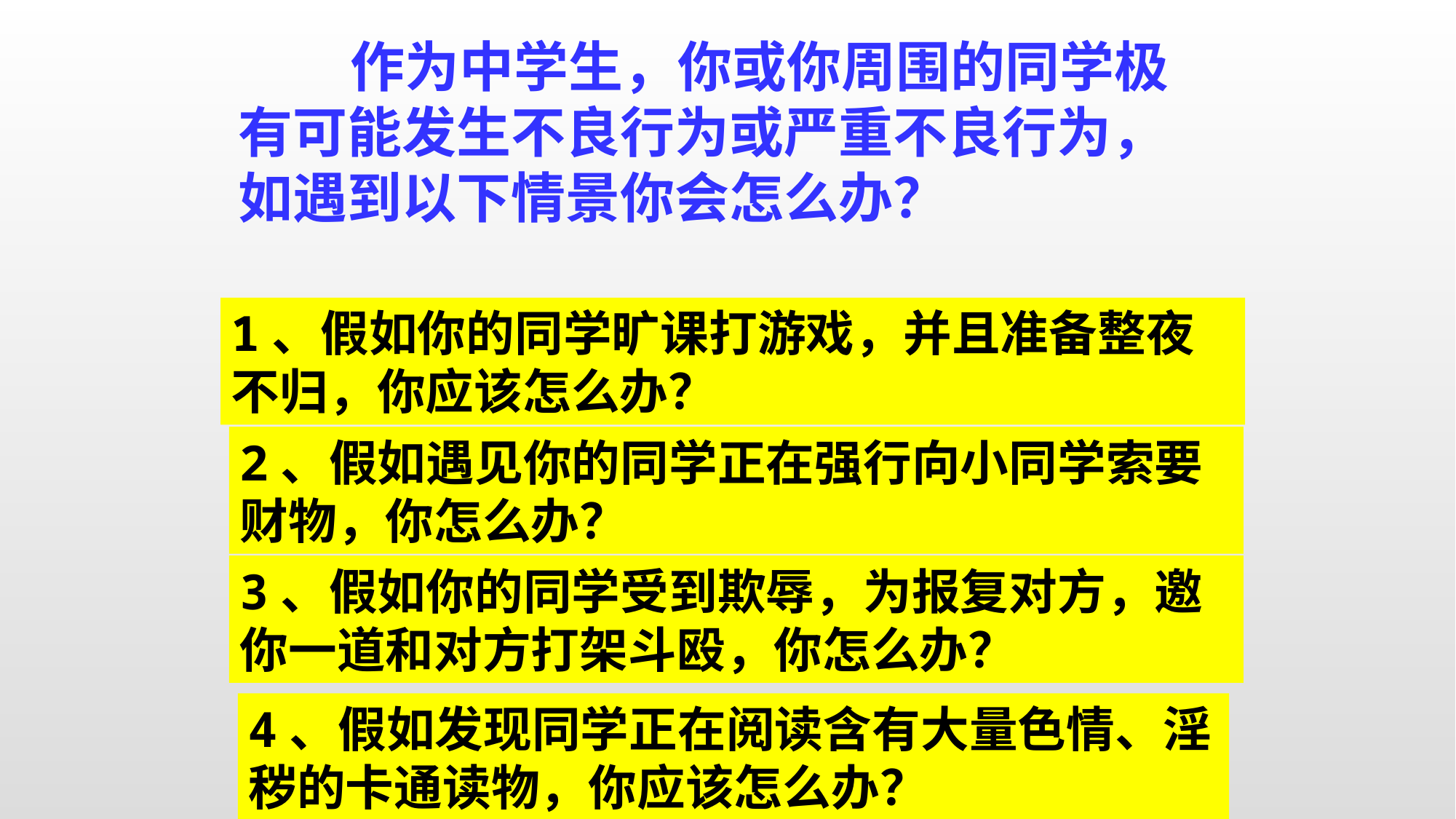

作为中学生，你或你周围的同学极有可能发生不良行为或严重不良行为，如遇到以下情景你会怎么办？
1、假如你的同学旷课打游戏，并且准备整夜不归，你应该怎么办？
2、假如遇见你的同学正在强行向小同学索要财物，你怎么办？
3、假如你的同学受到欺辱，为报复对方，邀你一道和对方打架斗殴，你怎么办？
4、假如发现同学正在阅读含有大量色情、淫秽的卡通读物，你应该怎么办？